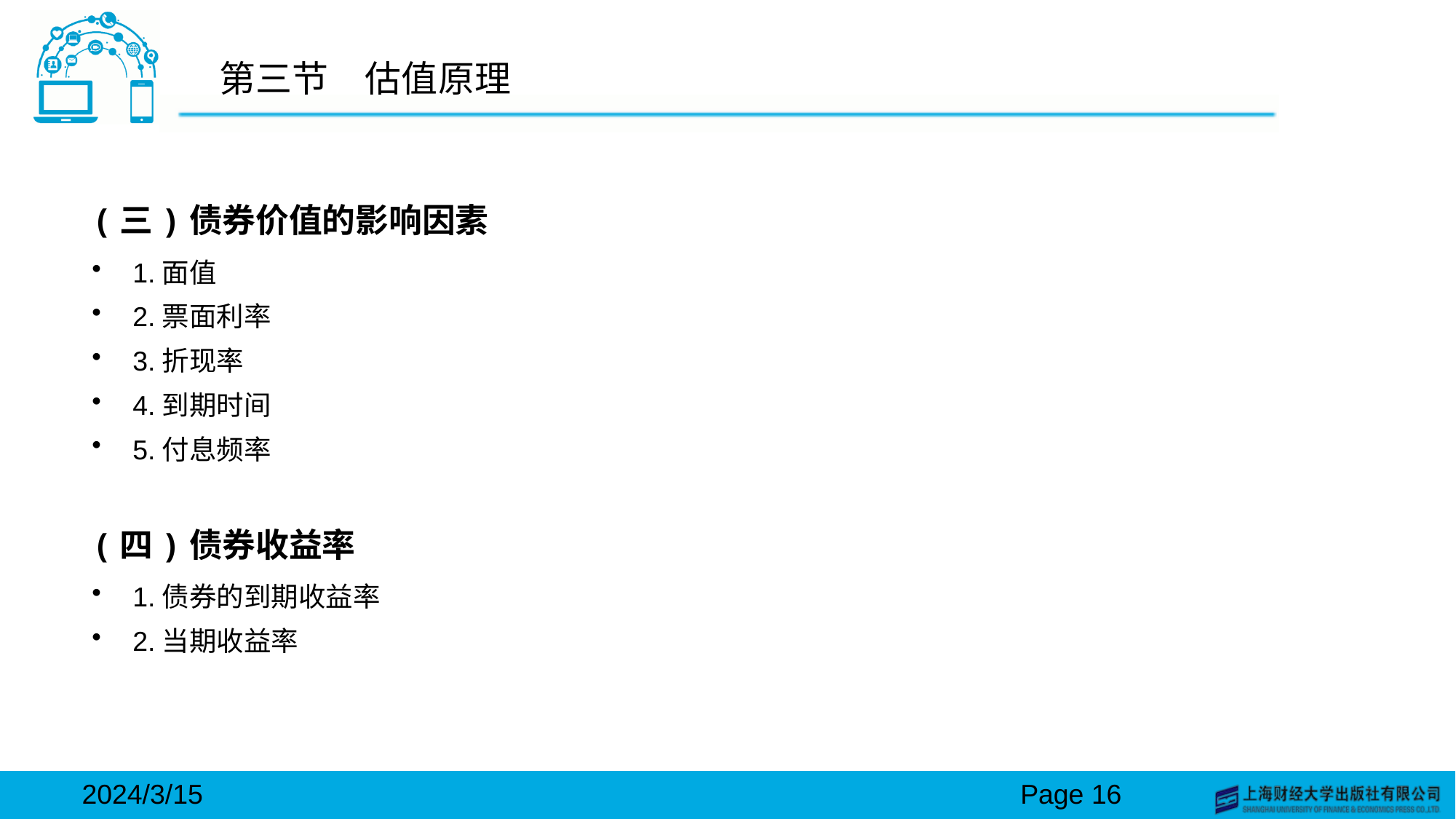

# 第三节　估值原理
(三)债券价值的影响因素
1.面值
2.票面利率
3.折现率
4.到期时间
5.付息频率

(四)债券收益率
1.债券的到期收益率
2.当期收益率

2024/3/15
Page 16